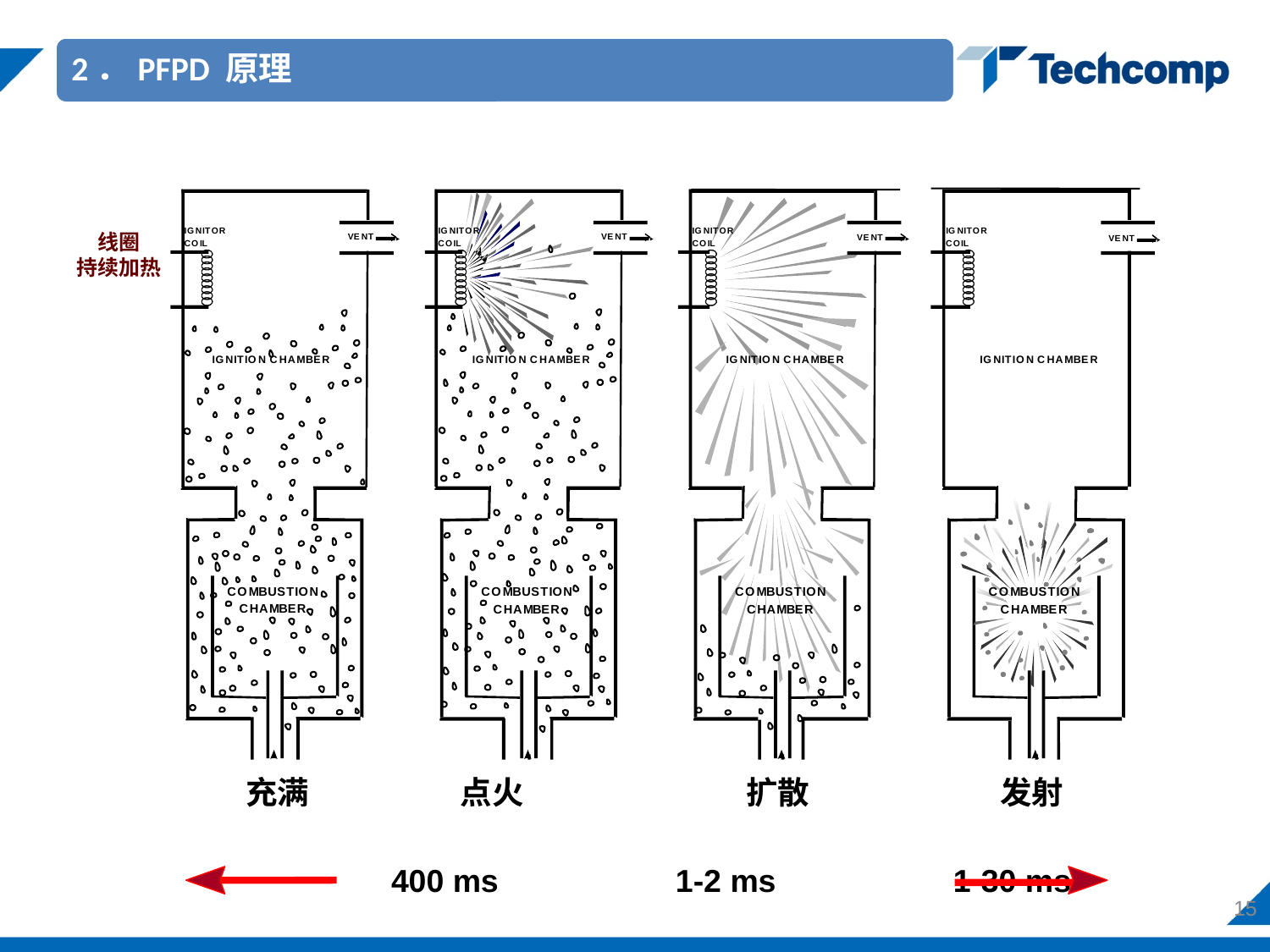

2．PFPD 原理

V
E
N
T
V
E
N
T

C
O
L
U
M
N
C
O
L
U
M
N
C
O
L
U
M
N

E
F
F
L
U
E
N
T
E
F
F
L
U
E
N
T
E
F
F
L
U
E
N
T
A
I
R
+
H
A
I
R
+
H
A
I
R
+
H
2
2
2
+
A
I
R
+
H
+
A
I
R
+
H
+
A
I
R
+
H
2
2
2

线圈
持续加热
I
G
I
G
N
I
T
O
R
C
O
I
L

I
G
N
I
T
I
O
N
C
H
A
M
B
E
R
I
G
N
I
T
I
O
N
C
H
A
M
B
E
R
I
G
N
I
T
I
O
N
C
H
A
M
B
E
R
I
G
N
I
T
I
O
N
C
H
A
M
B
E
R

C
O
M
B
U
S
T
I
O
N
C
O
M
B
U
S
T
I
O
N
C
O
M
B
U
S
T
I
O
N
C
H
A
M
B
E
R
C
H
A
M
B
E
R

N
I
T
O
R
I
G
N
I
T
O
R
I
G
N
I
T
O
R
V
E
N
T
V
E
N
T

C
O
I
L
C
O
I
L
C
O
I
L

C
O
M
B
U
S
T
I
O
N

C
H
A
M
B
E
R

F
I
L
L
I
G
N
I
T
E
P
R
O
P
A
G
A
T
E
M
I
T

C
H
A
M
B
E
R

         充满                     点火       	         扩散    	         发射
L
U
M
N

F
L
U
E
N
+
A
I
R
+
H
     400 ms                    1-2 ms                    1-30 ms

15